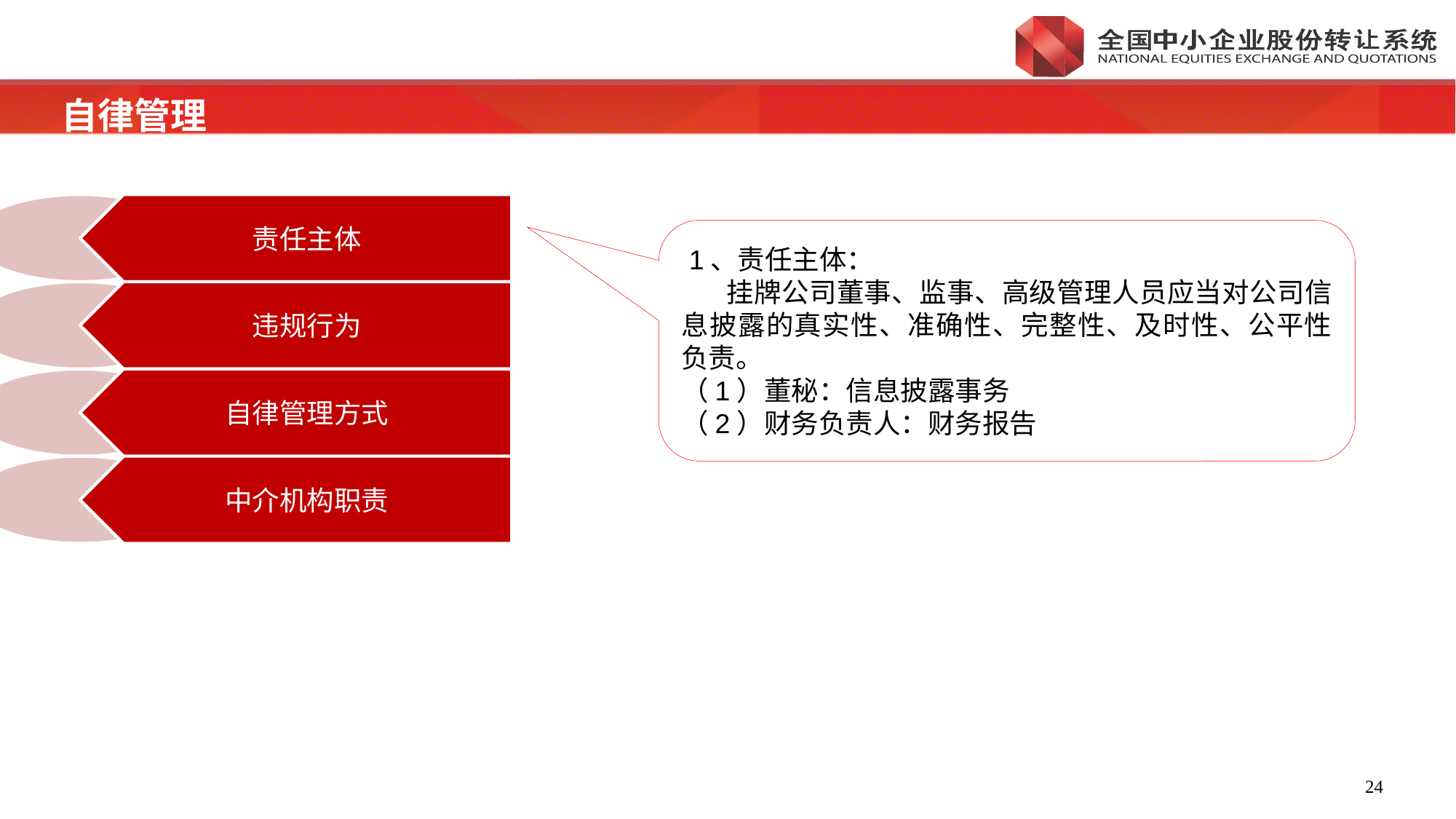

自律管理
责任主体
自律管理方式
中介机构职责
违规行为
 1、责任主体：
      挂牌公司董事、监事、高级管理人员应当对公司信息披露的真实性、准确性、完整性、及时性、公平性负责。
（1）董秘：信息披露事务
（2）财务负责人：财务报告